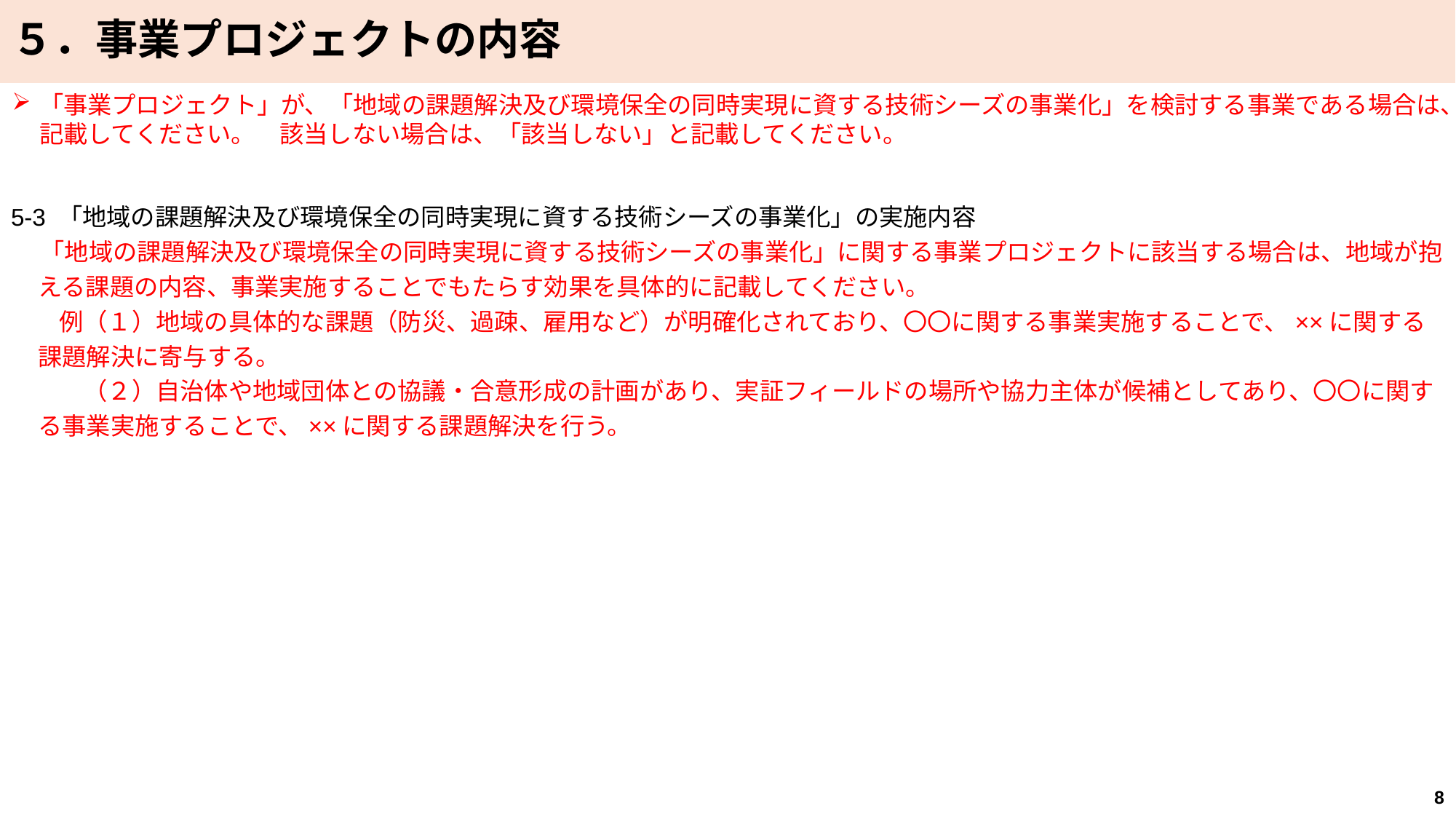

５．事業プロジェクトの内容
「事業プロジェクト」が、「地域の課題解決及び環境保全の同時実現に資する技術シーズの事業化」を検討する事業である場合は、記載してください。　該当しない場合は、「該当しない」と記載してください。
5-3 「地域の課題解決及び環境保全の同時実現に資する技術シーズの事業化」の実施内容
　 「地域の課題解決及び環境保全の同時実現に資する技術シーズの事業化」に関する事業プロジェクトに該当する場合は、地域が抱える課題の内容、事業実施することでもたらす効果を具体的に記載してください。
　　例（１）地域の具体的な課題（防災、過疎、雇用など）が明確化されており、〇〇に関する事業実施することで、××に関する課題解決に寄与する。
　　　（２）自治体や地域団体との協議・合意形成の計画があり、実証フィールドの場所や協力主体が候補としてあり、〇〇に関する事業実施することで、××に関する課題解決を行う。
8